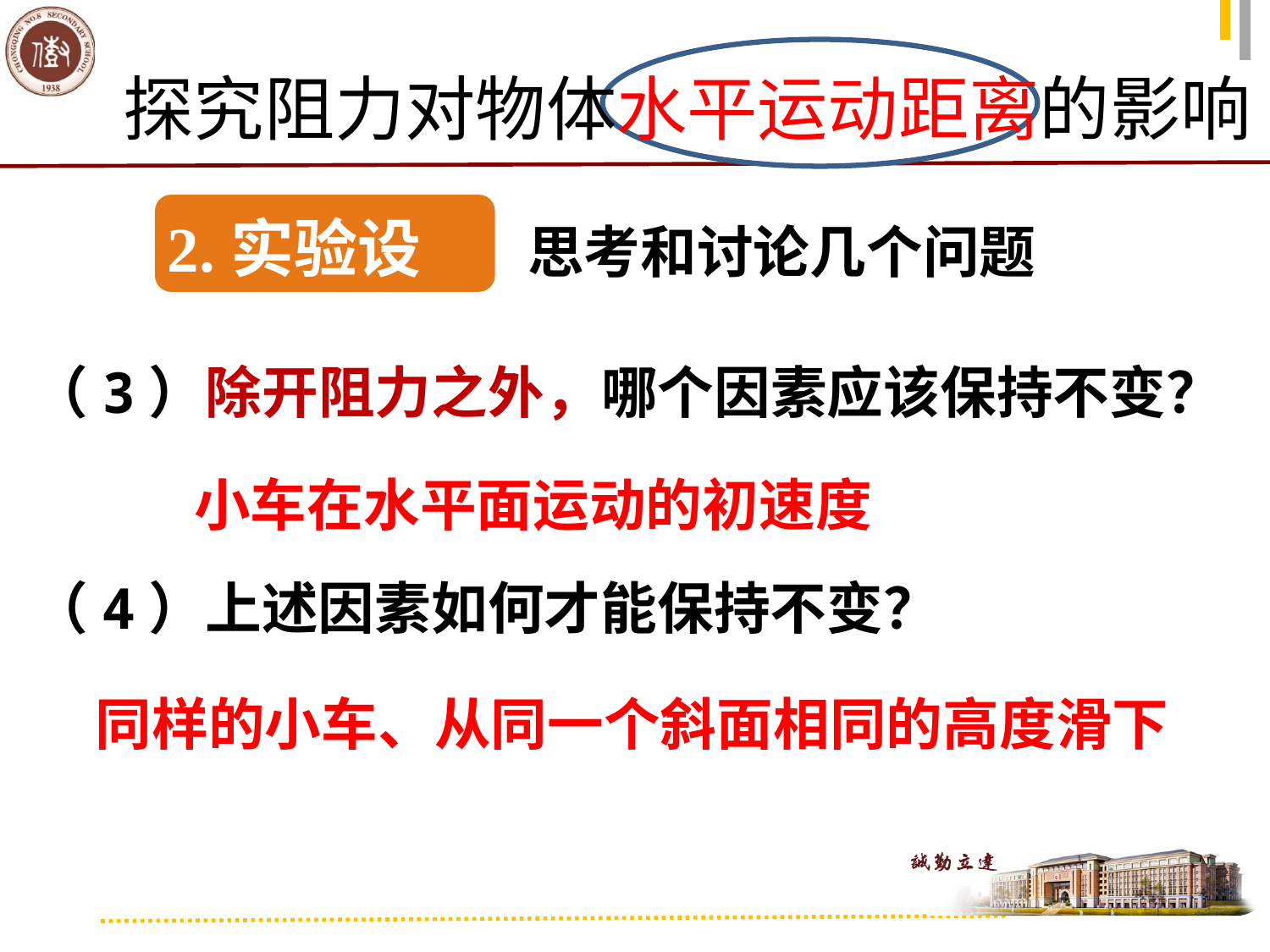

探究阻力对物体水平运动距离的影响
思考和讨论几个问题

2.实验设计
（3）除开阻力之外，哪个因素应该保持不变？
小车在水平面运动的初速度
（4）上述因素如何才能保持不变？
同样的小车、从同一个斜面相同的高度滑下